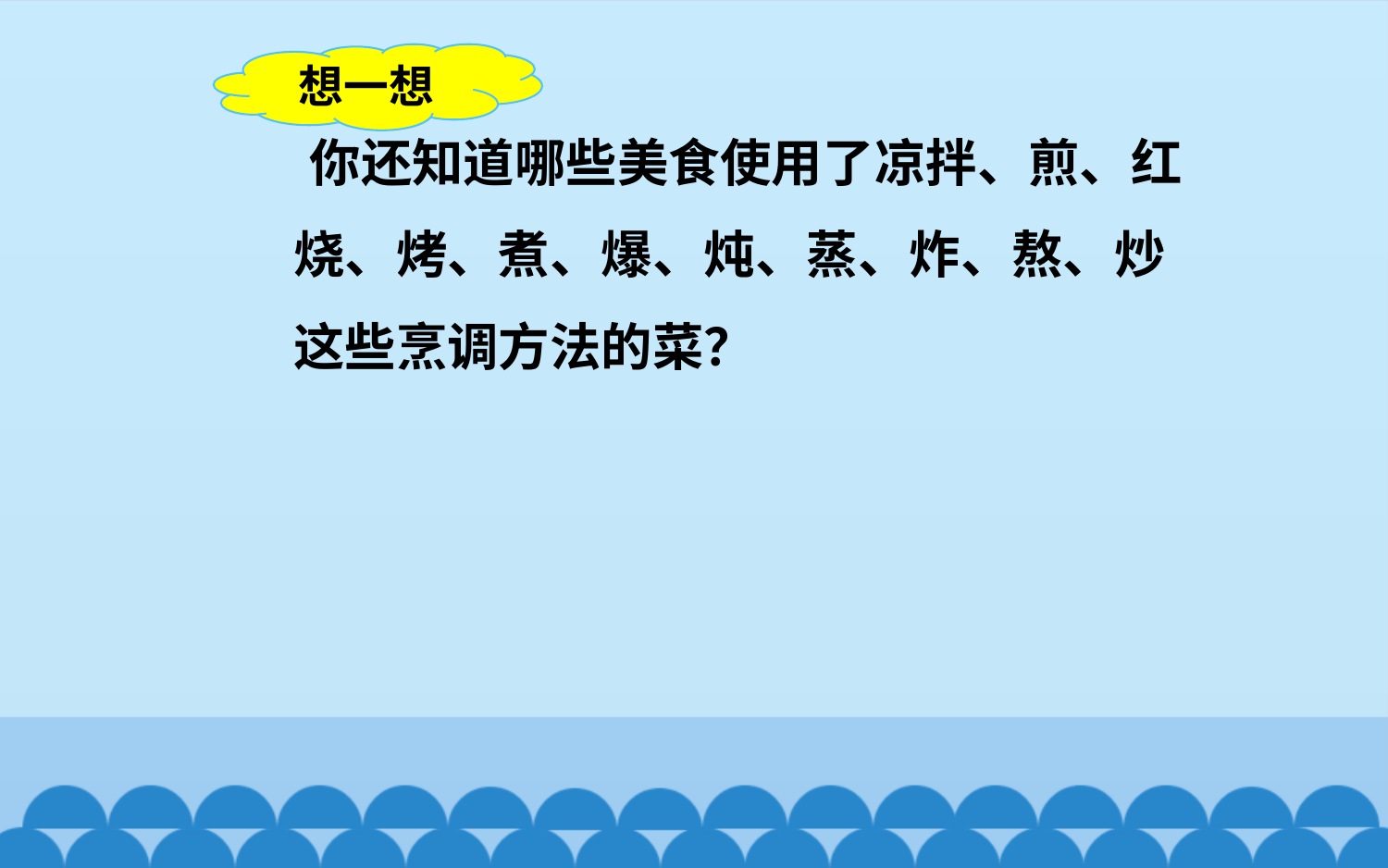

想一想
     你还知道哪些美食使用了凉拌、煎、红烧、烤、煮、爆、炖、蒸、炸、熬、炒这些烹调方法的菜？